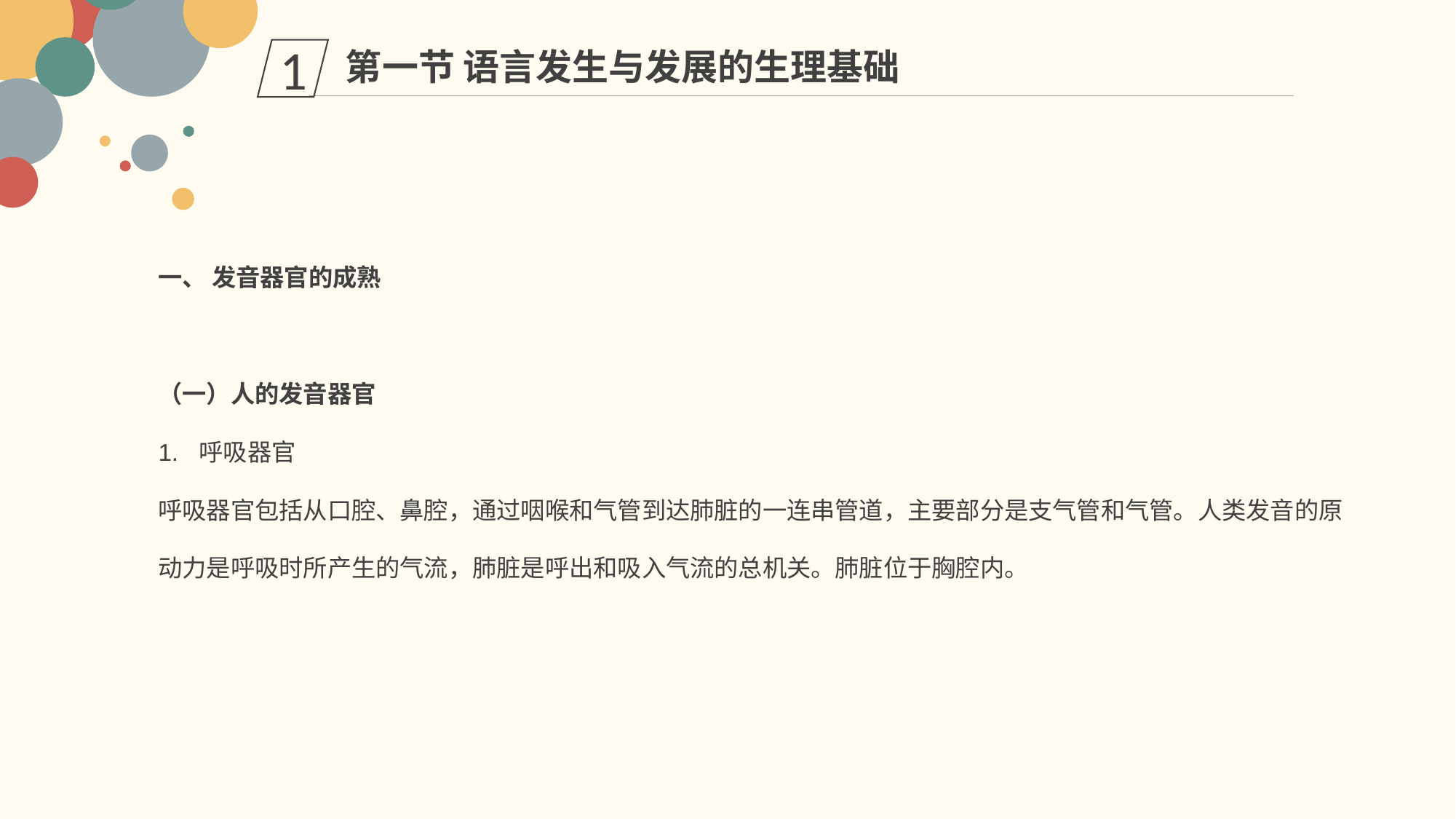

第一节 语言发生与发展的生理基础
1
一、 发音器官的成熟

（一）人的发音器官
呼吸器官
呼吸器官包括从口腔、鼻腔，通过咽喉和气管到达肺脏的一连串管道，主要部分是支气管和气管。人类发音的原动力是呼吸时所产生的气流，肺脏是呼出和吸入气流的总机关。肺脏位于胸腔内。